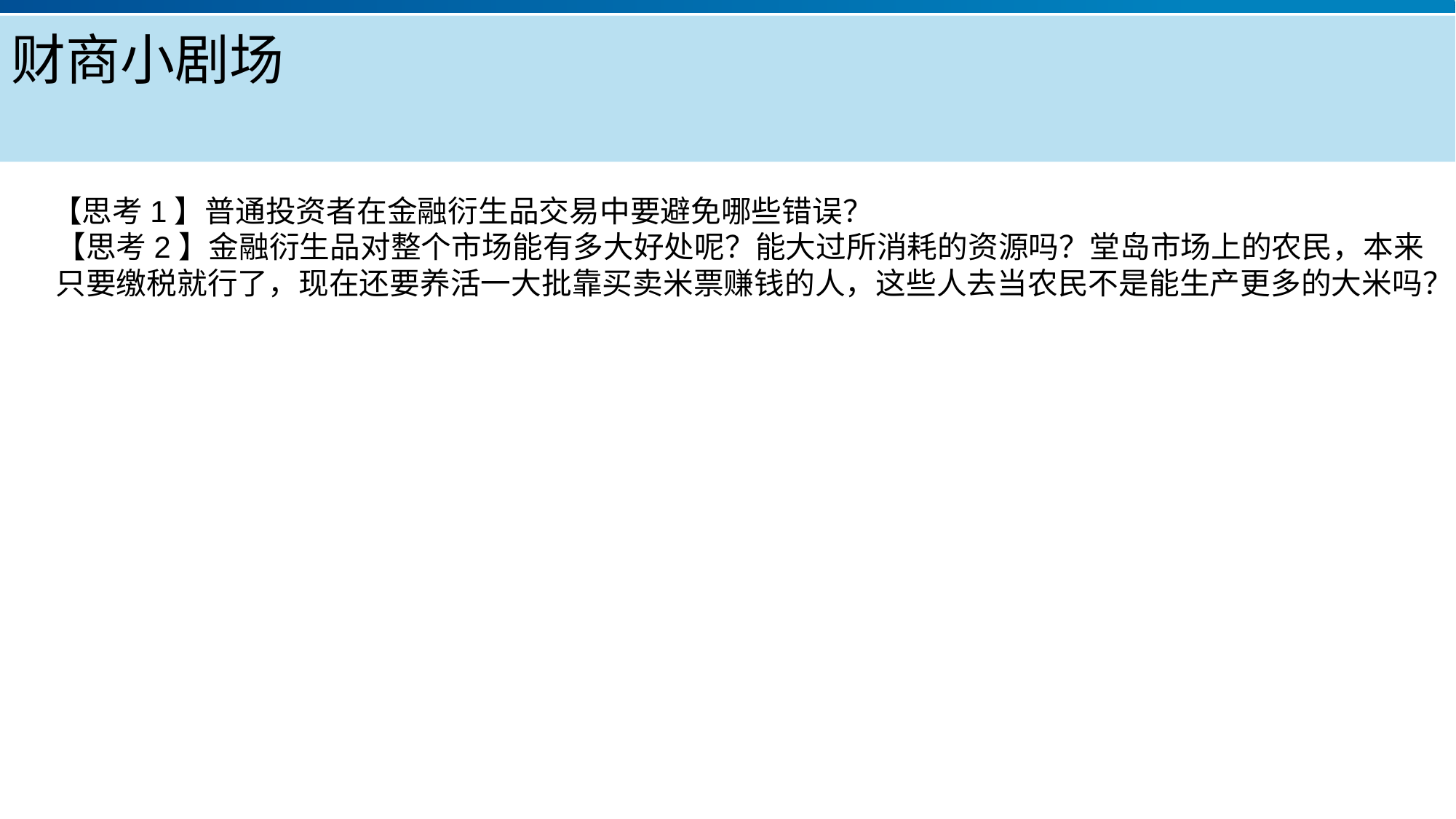

# 财商小剧场

【思考1】普通投资者在金融衍生品交易中要避免哪些错误？
【思考2】金融衍生品对整个市场能有多大好处呢？能大过所消耗的资源吗？堂岛市场上的农民，本来只要缴税就行了，现在还要养活一大批靠买卖米票赚钱的人，这些人去当农民不是能生产更多的大米吗？